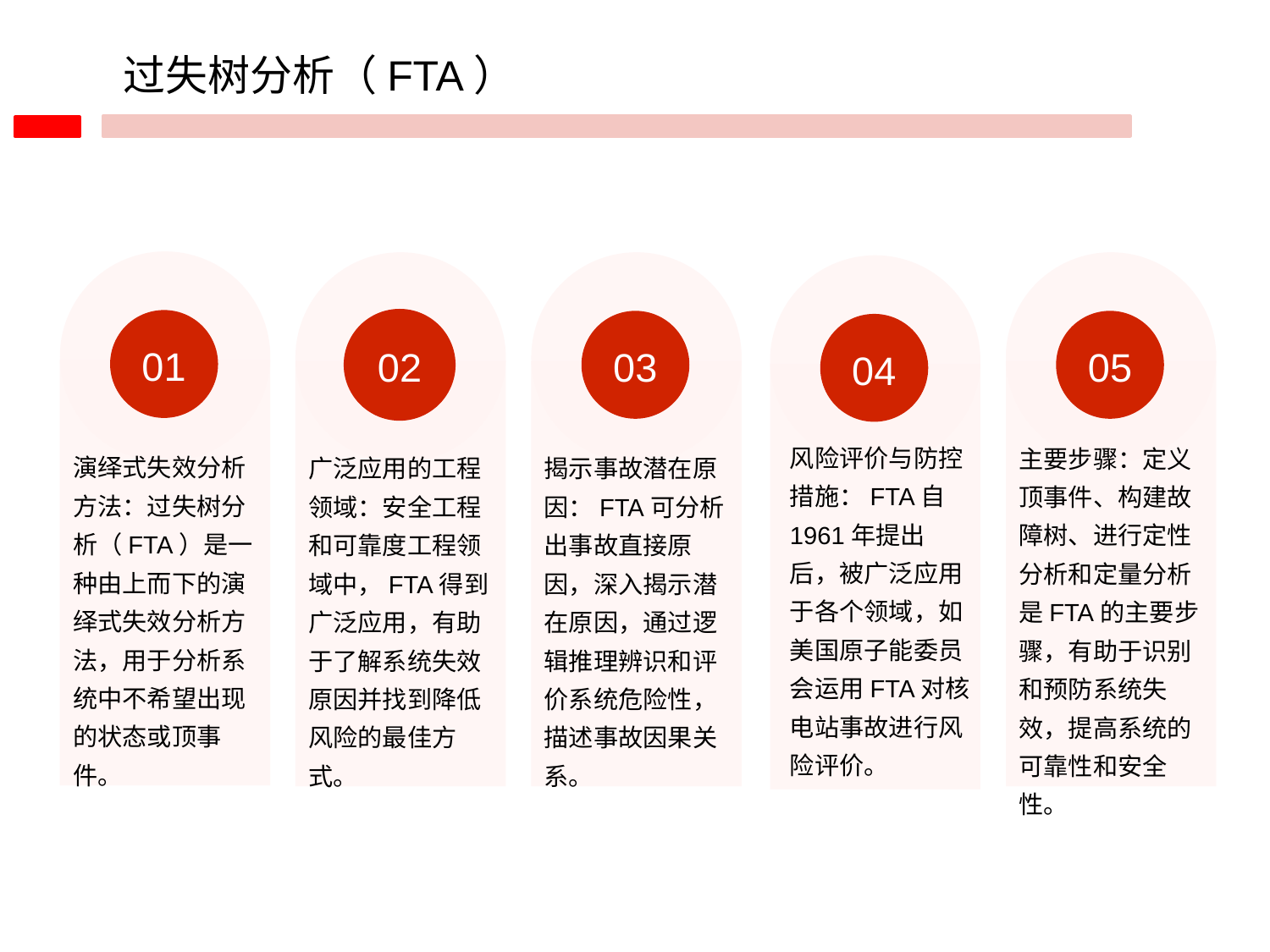

过失树分析（FTA）

01
02
03
05
04

风险评价与防控措施：FTA自1961年提出后，被广泛应用于各个领域，如美国原子能委员会运用FTA对核电站事故进行风险评价。
主要步骤：定义顶事件、构建故障树、进行定性分析和定量分析是FTA的主要步骤，有助于识别和预防系统失效，提高系统的可靠性和安全性。
演绎式失效分析方法：过失树分析（FTA）是一种由上而下的演绎式失效分析方法，用于分析系统中不希望出现的状态或顶事件。
广泛应用的工程领域：安全工程和可靠度工程领域中，FTA得到广泛应用，有助于了解系统失效原因并找到降低风险的最佳方式。
揭示事故潜在原因：FTA可分析出事故直接原因，深入揭示潜在原因，通过逻辑推理辨识和评价系统危险性，描述事故因果关系。